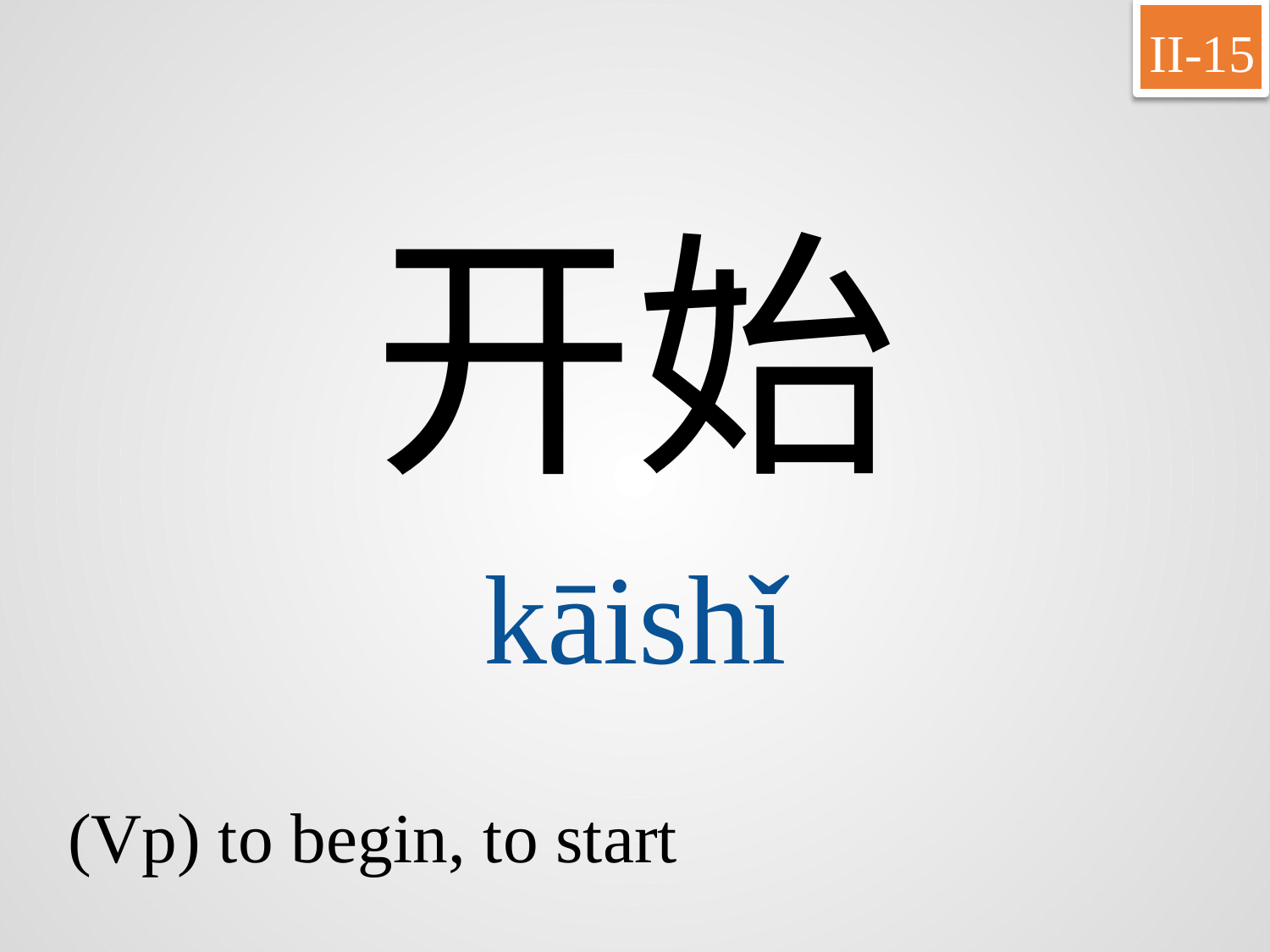

II-15

开始
kāishǐ
(Vp) to begin, to start